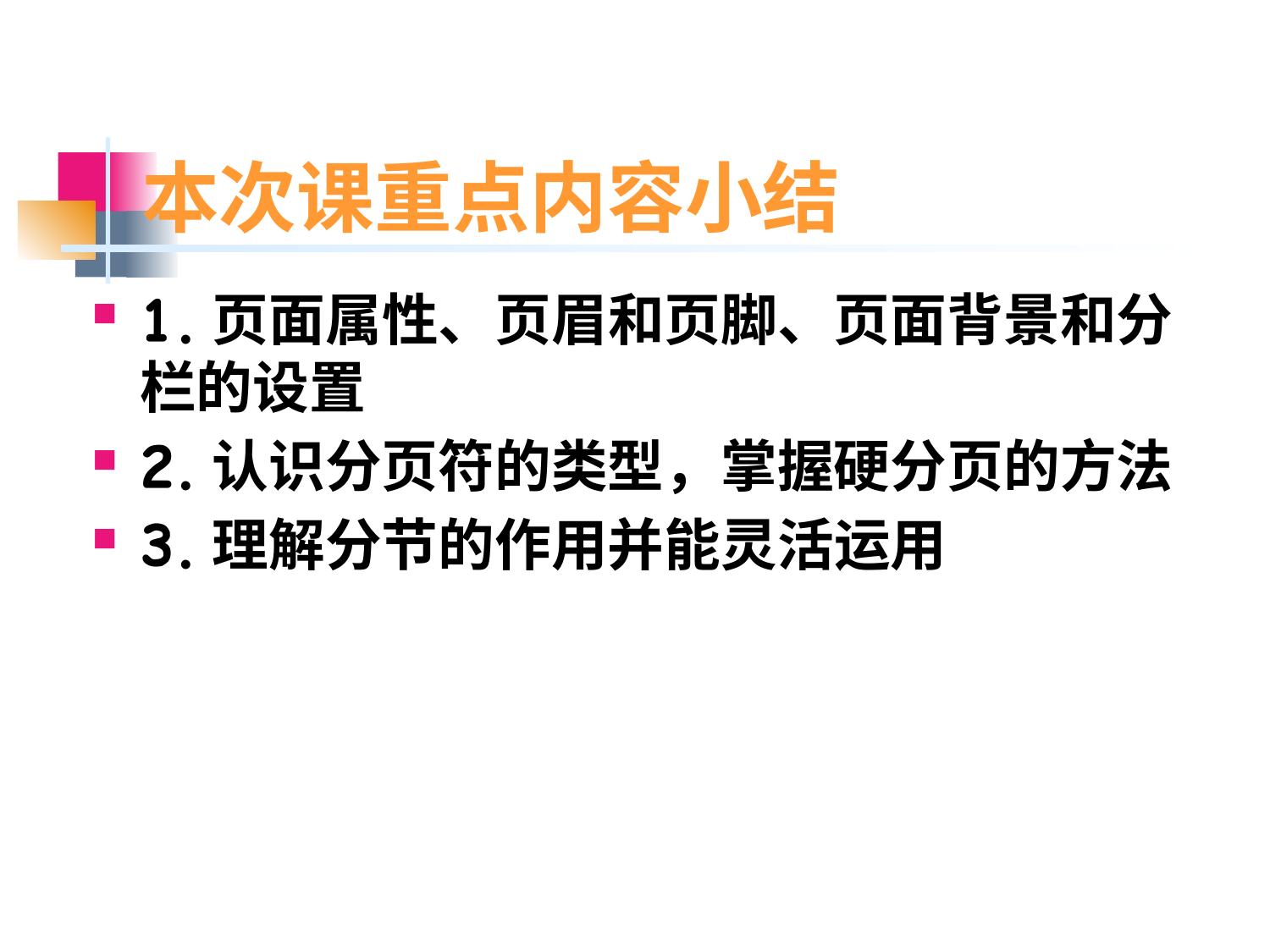

# 本次课重点内容小结
1.页面属性、页眉和页脚、页面背景和分栏的设置
2.认识分页符的类型，掌握硬分页的方法
3.理解分节的作用并能灵活运用